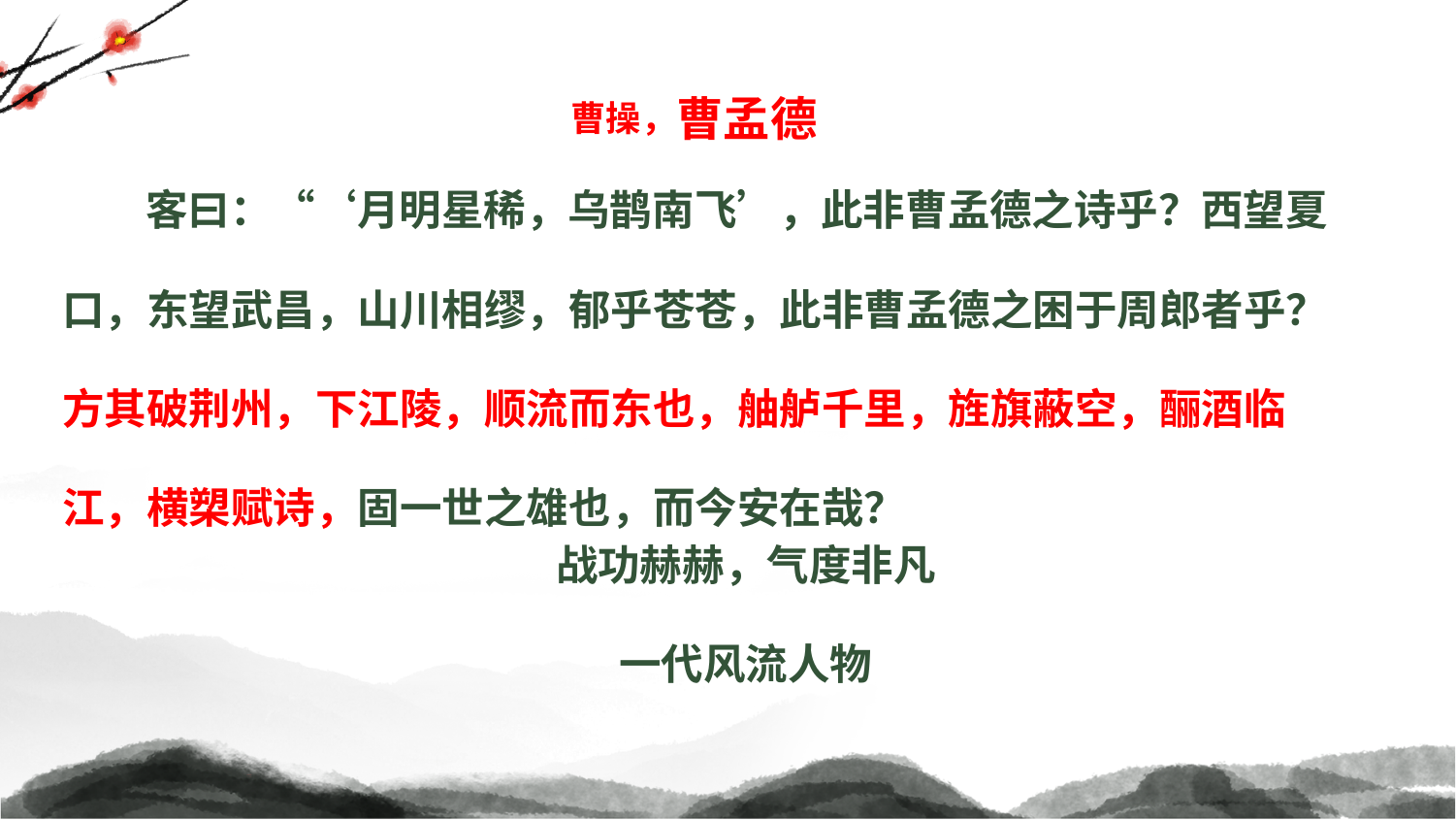

曹操，曹孟德
       客曰：“‘月明星稀，乌鹊南飞’，此非曹孟德之诗乎？西望夏口，东望武昌，山川相缪，郁乎苍苍，此非曹孟德之困于周郎者乎？方其破荆州，下江陵，顺流而东也，舳舻千里，旌旗蔽空，酾酒临江，横槊赋诗，固一世之雄也，而今安在哉？
战功赫赫，气度非凡
一代风流人物